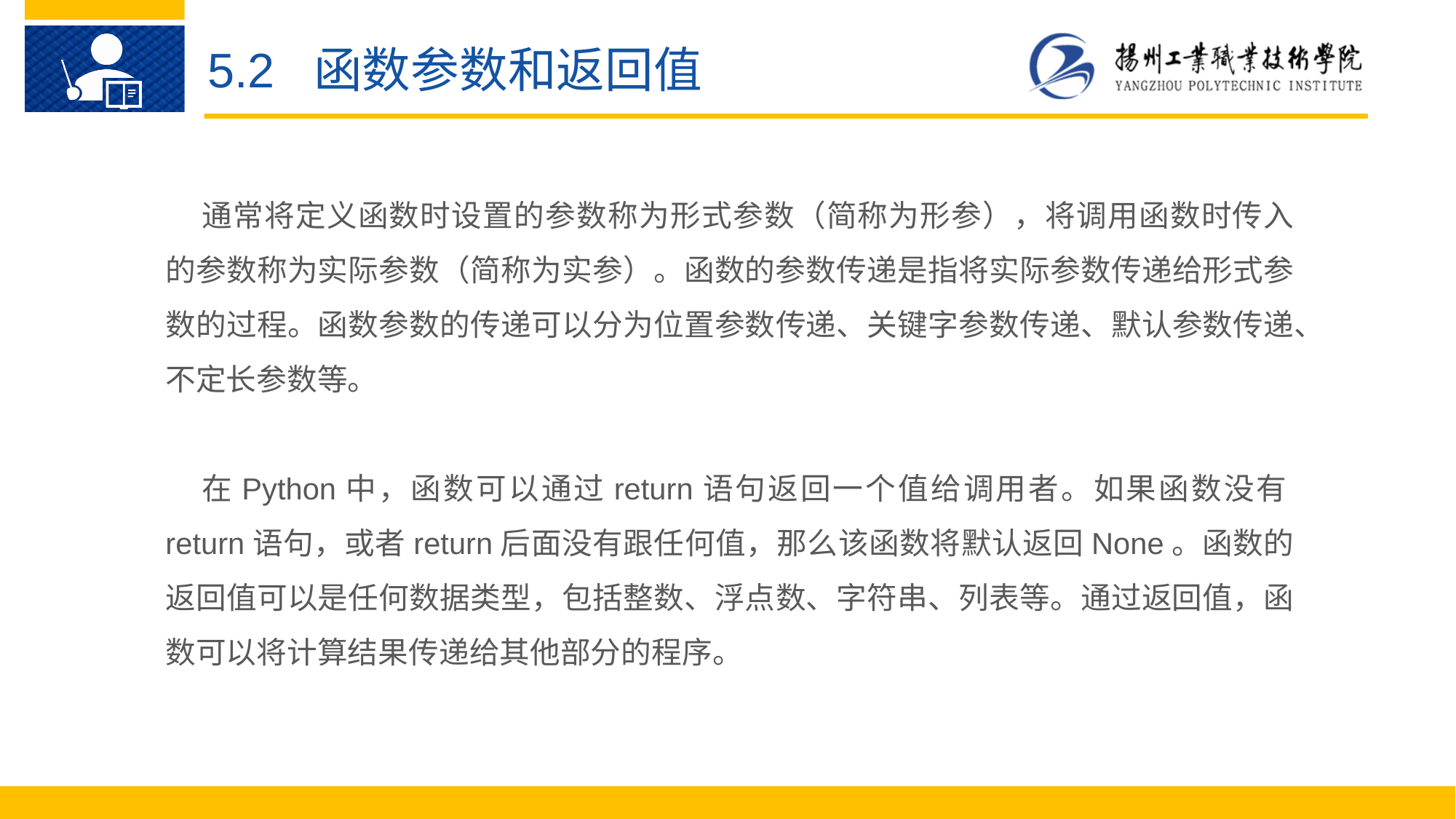

5.2  函数参数和返回值
通常将定义函数时设置的参数称为形式参数（简称为形参），将调用函数时传入的参数称为实际参数（简称为实参）。函数的参数传递是指将实际参数传递给形式参数的过程。函数参数的传递可以分为位置参数传递、关键字参数传递、默认参数传递、不定长参数等。

在Python中，函数可以通过return语句返回一个值给调用者。如果函数没有return语句，或者return后面没有跟任何值，那么该函数将默认返回None。函数的返回值可以是任何数据类型，包括整数、浮点数、字符串、列表等。通过返回值，函数可以将计算结果传递给其他部分的程序。